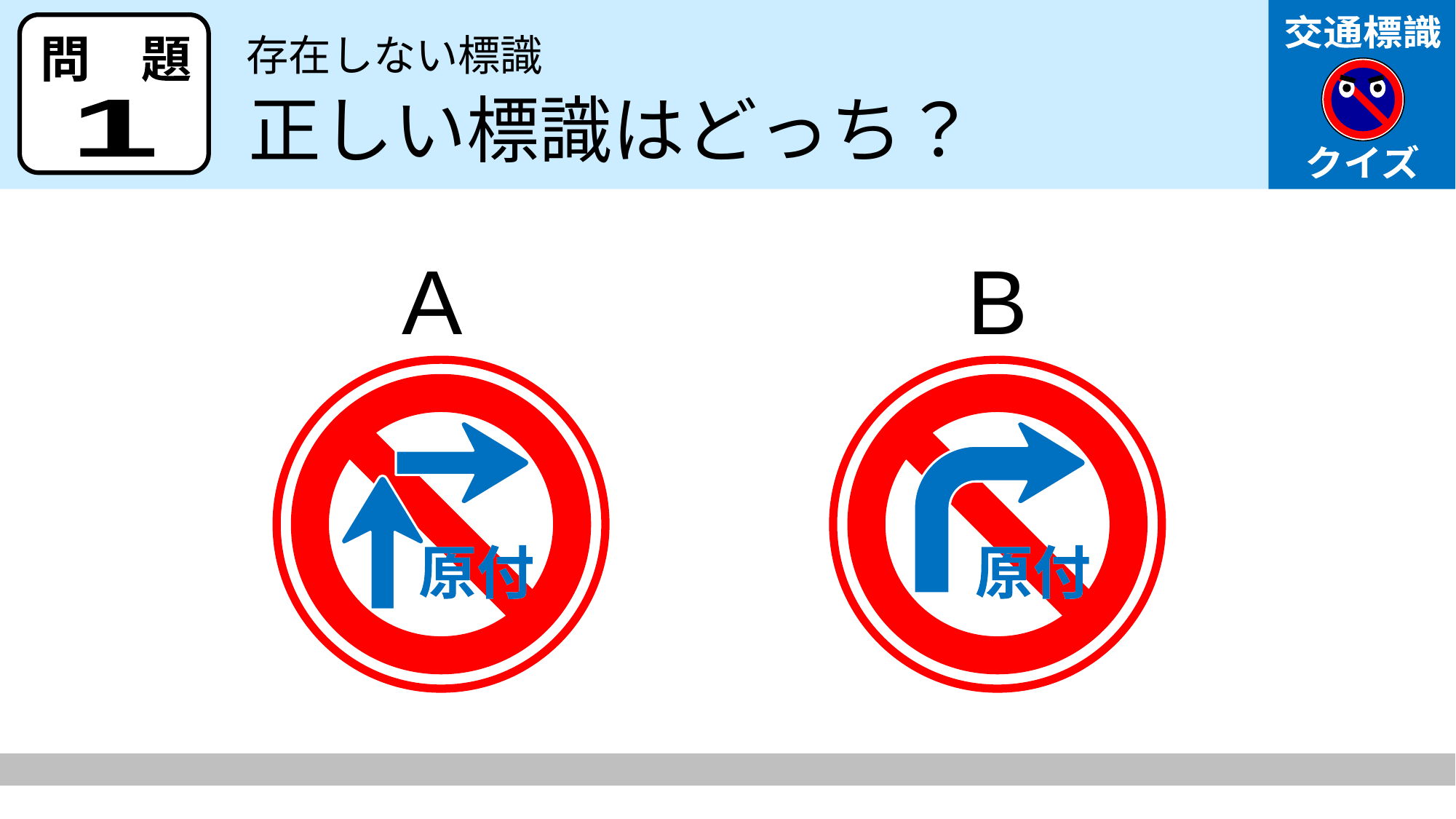

存在しない標識
正しい標識はどっち？
1
A
B

原付
原付

原付
原付